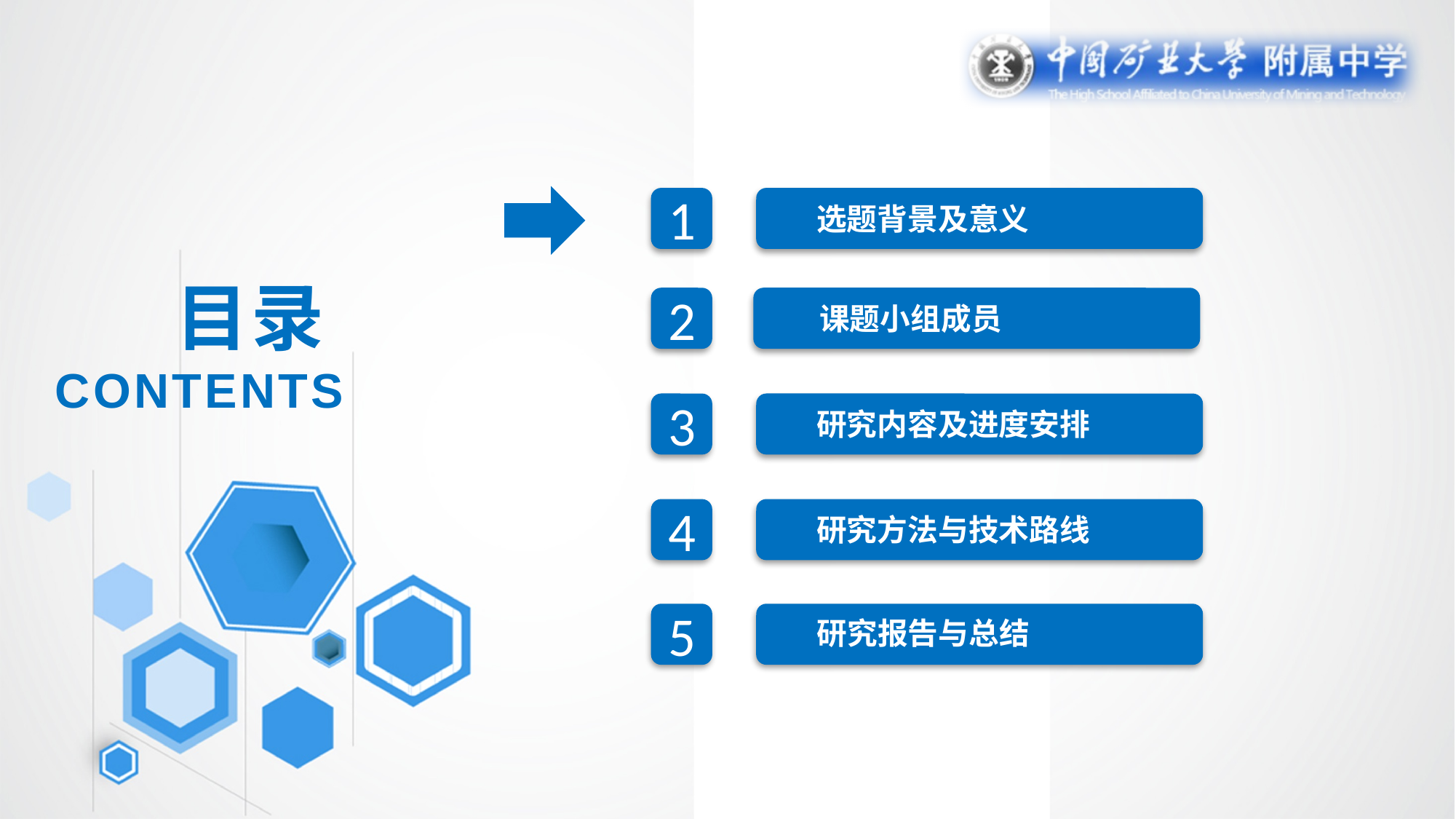

1

选题背景及意义
目录
CONTENTS
2

课题小组成员
3

研究内容及进度安排

4

研究方法与技术路线
5

研究报告与总结